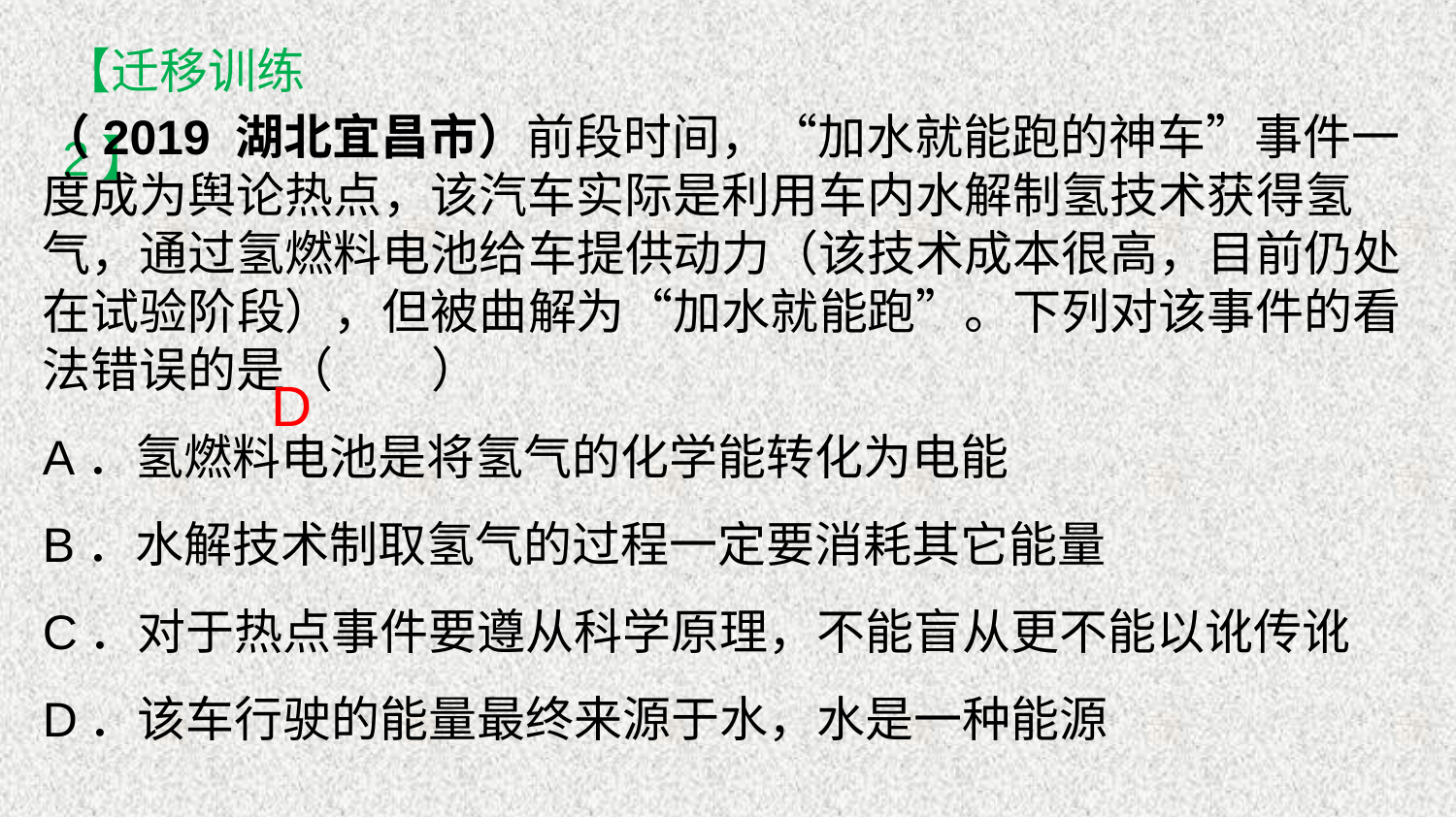

【迁移训练2】
（2019 湖北宜昌市）前段时间，“加水就能跑的神车”事件一度成为舆论热点，该汽车实际是利用车内水解制氢技术获得氢气，通过氢燃料电池给车提供动力（该技术成本很高，目前仍处在试验阶段），但被曲解为“加水就能跑”。下列对该事件的看法错误的是（　　）
A．氢燃料电池是将氢气的化学能转化为电能
B．水解技术制取氢气的过程一定要消耗其它能量
C．对于热点事件要遵从科学原理，不能盲从更不能以讹传讹
D．该车行驶的能量最终来源于水，水是一种能源
D